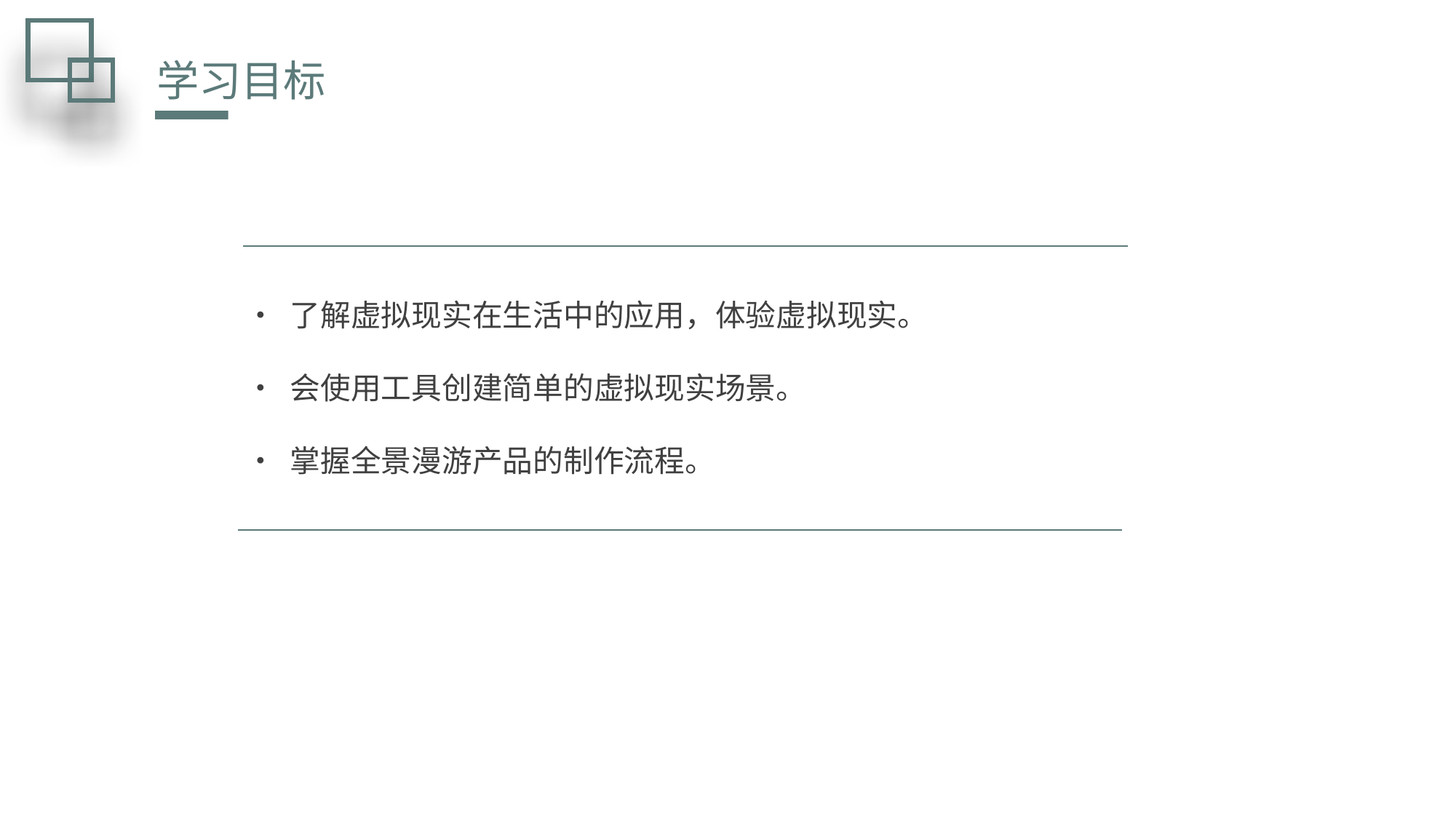

学习目标

• 了解虚拟现实在生活中的应用，体验虚拟现实。

• 会使用工具创建简单的虚拟现实场景。

• 掌握全景漫游产品的制作流程。